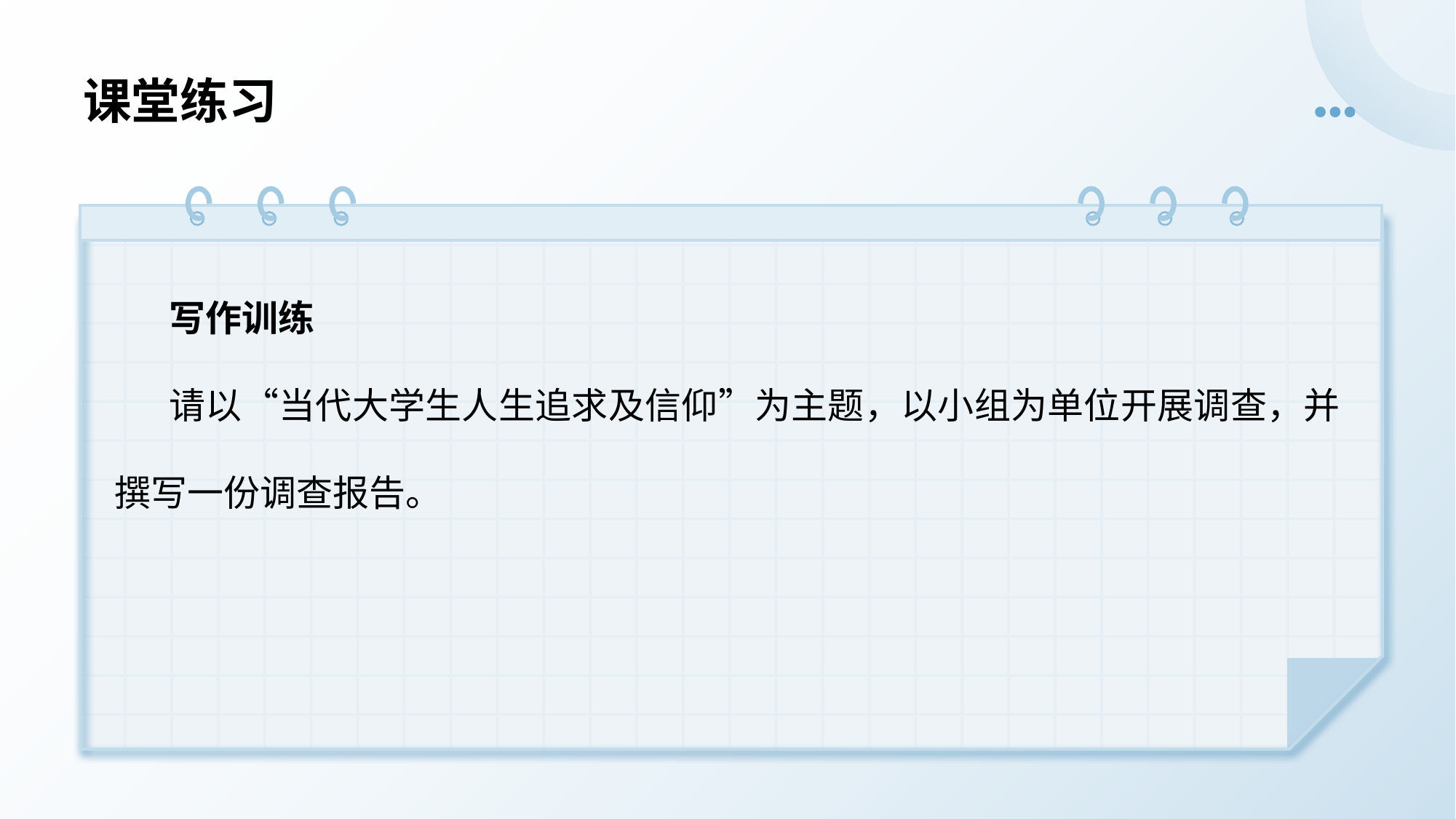

# 课堂练习

写作训练
请以“当代大学生人生追求及信仰”为主题，以小组为单位开展调查，并撰写一份调查报告。